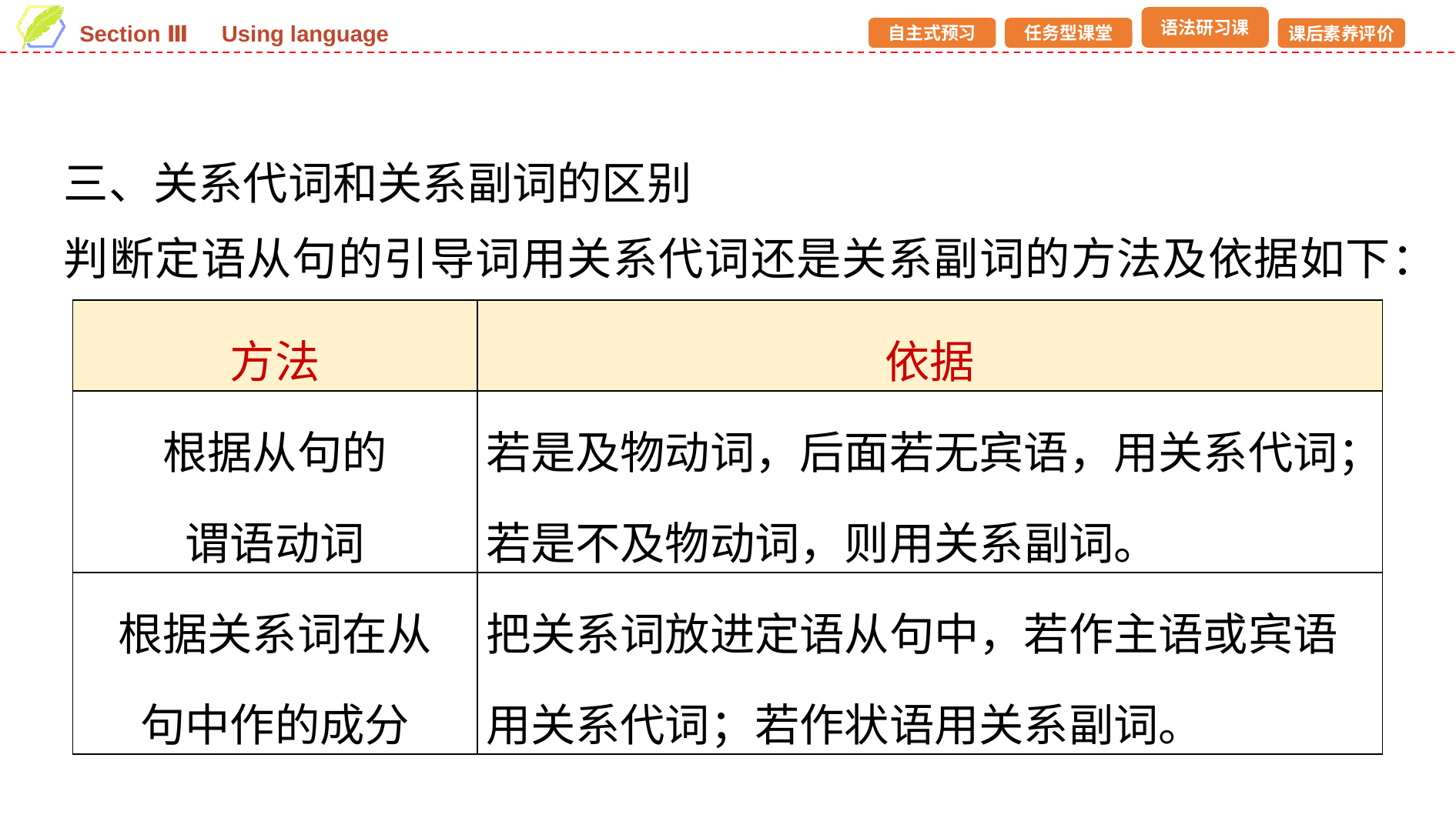

三、关系代词和关系副词的区别
判断定语从句的引导词用关系代词还是关系副词的方法及依据如下：
| 方法 | 依据 |
| --- | --- |
| 根据从句的 谓语动词 | 若是及物动词，后面若无宾语，用关系代词；若是不及物动词，则用关系副词。 |
| 根据关系词在从 句中作的成分 | 把关系词放进定语从句中，若作主语或宾语用关系代词；若作状语用关系副词。 |